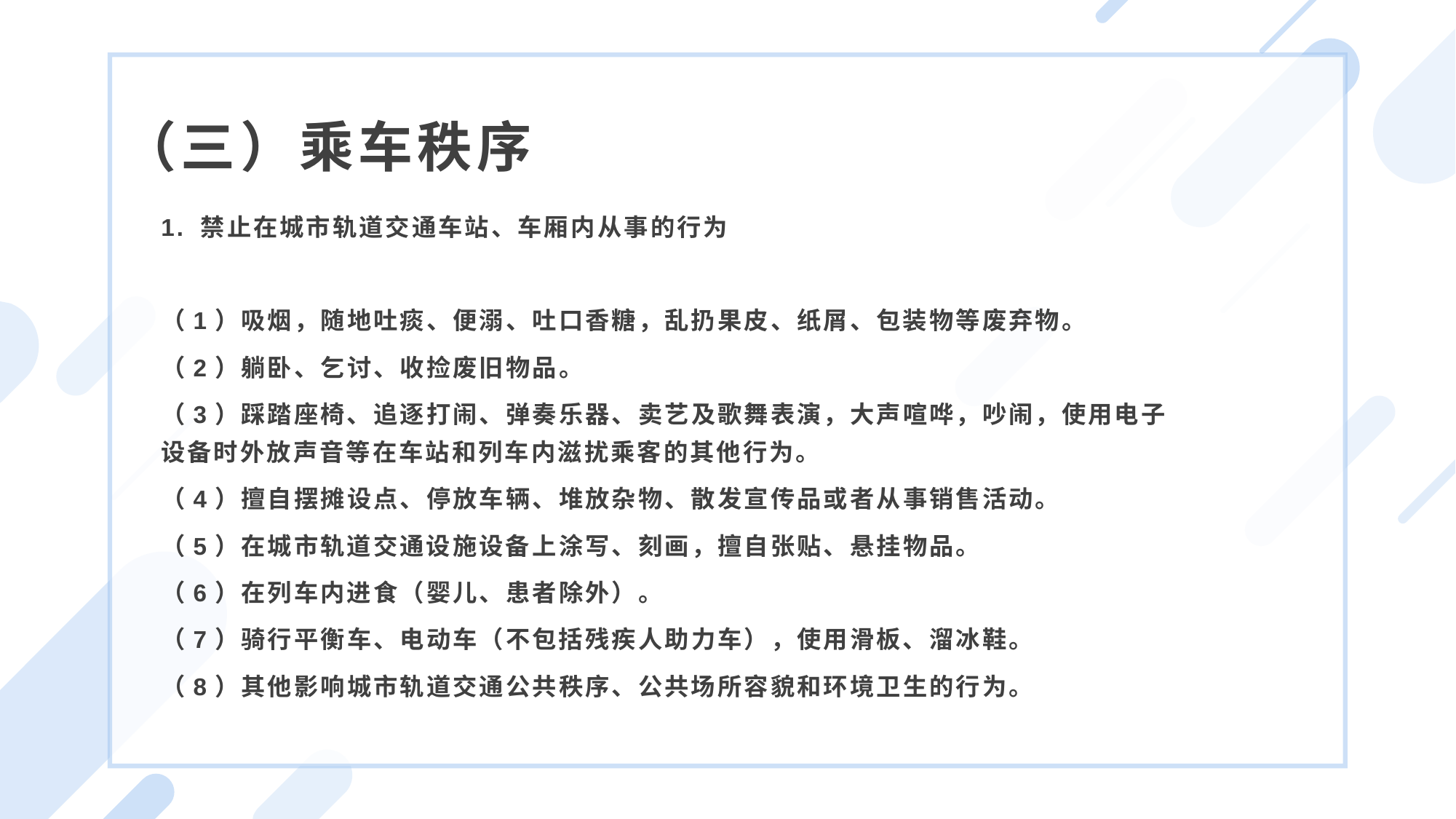

（三）乘车秩序
1. 禁止在城市轨道交通车站、车厢内从事的行为

（1）吸烟，随地吐痰、便溺、吐口香糖，乱扔果皮、纸屑、包装物等废弃物。
（2）躺卧、乞讨、收捡废旧物品。
（3）踩踏座椅、追逐打闹、弹奏乐器、卖艺及歌舞表演，大声喧哗，吵闹，使用电子设备时外放声音等在车站和列车内滋扰乘客的其他行为。
（4）擅自摆摊设点、停放车辆、堆放杂物、散发宣传品或者从事销售活动。
（5）在城市轨道交通设施设备上涂写、刻画，擅自张贴、悬挂物品。
（6）在列车内进食（婴儿、患者除外）。
（7）骑行平衡车、电动车（不包括残疾人助力车），使用滑板、溜冰鞋。
（8）其他影响城市轨道交通公共秩序、公共场所容貌和环境卫生的行为。